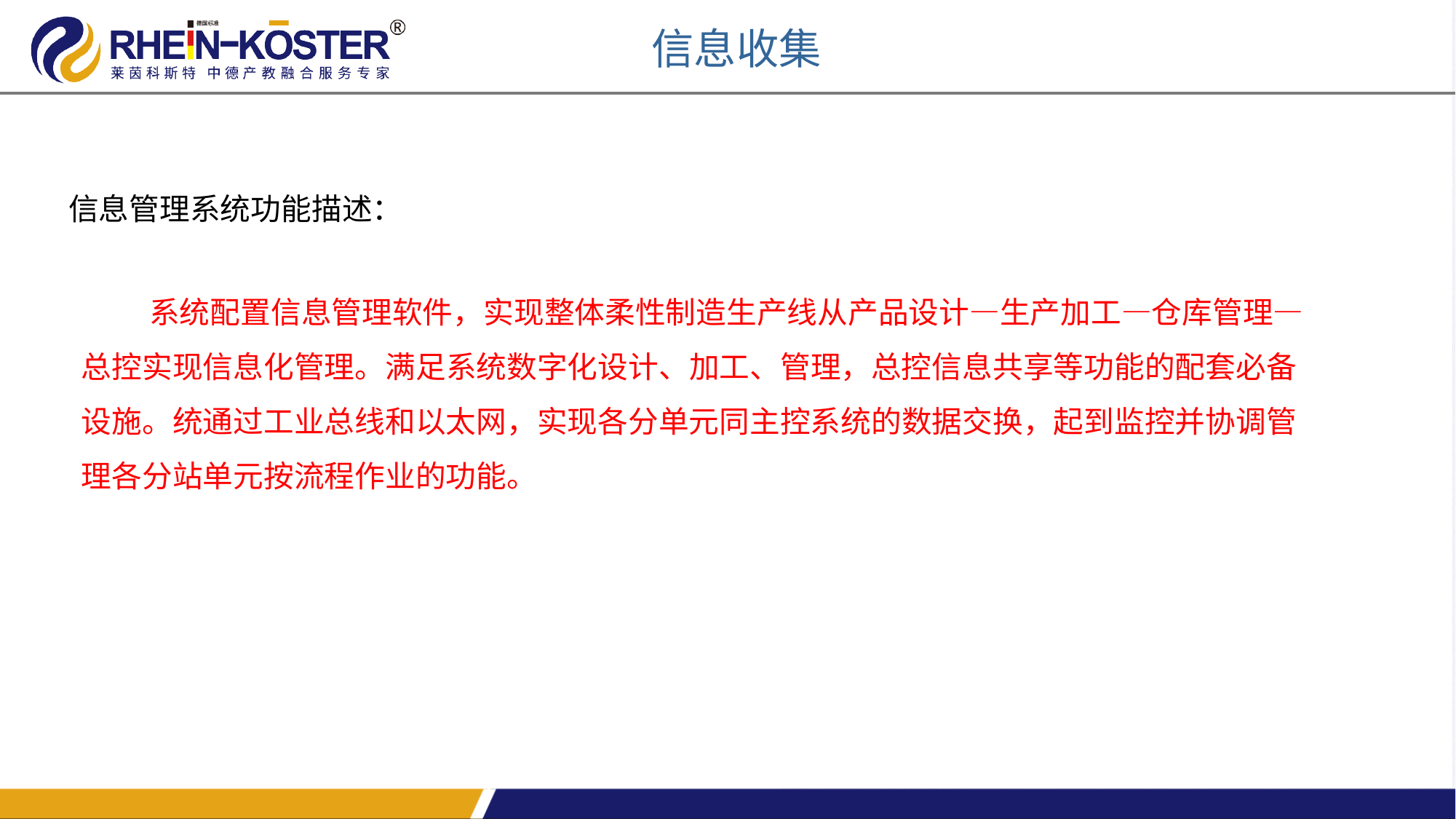

信息收集
信息管理系统功能描述：
         系统配置信息管理软件，实现整体柔性制造生产线从产品设计—生产加工—仓库管理—总控实现信息化管理。满足系统数字化设计、加工、管理，总控信息共享等功能的配套必备设施。统通过工业总线和以太网，实现各分单元同主控系统的数据交换，起到监控并协调管理各分站单元按流程作业的功能。